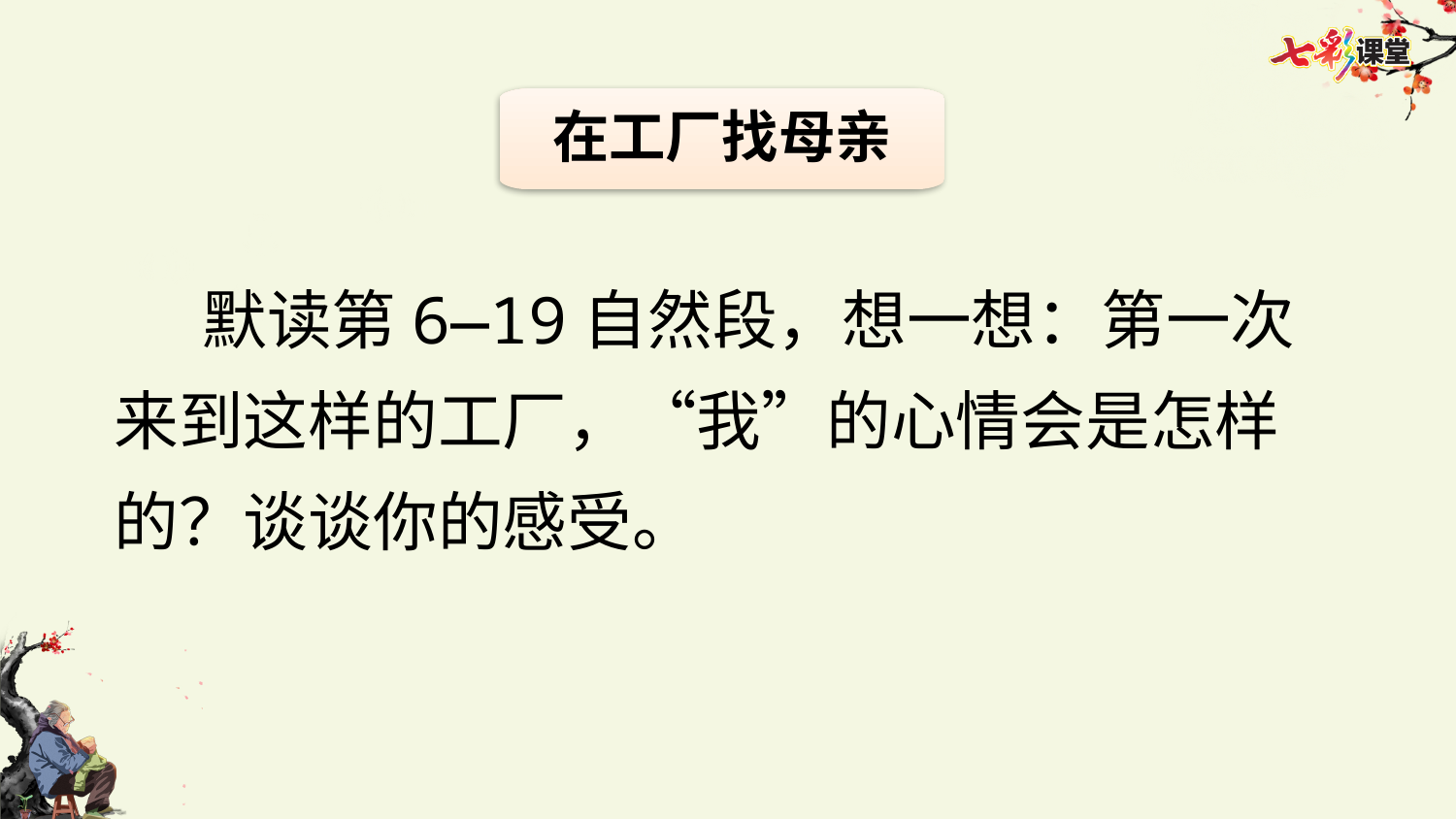

在工厂找母亲
     默读第6—19自然段，想一想：第一次来到这样的工厂，“我”的心情会是怎样的？谈谈你的感受。